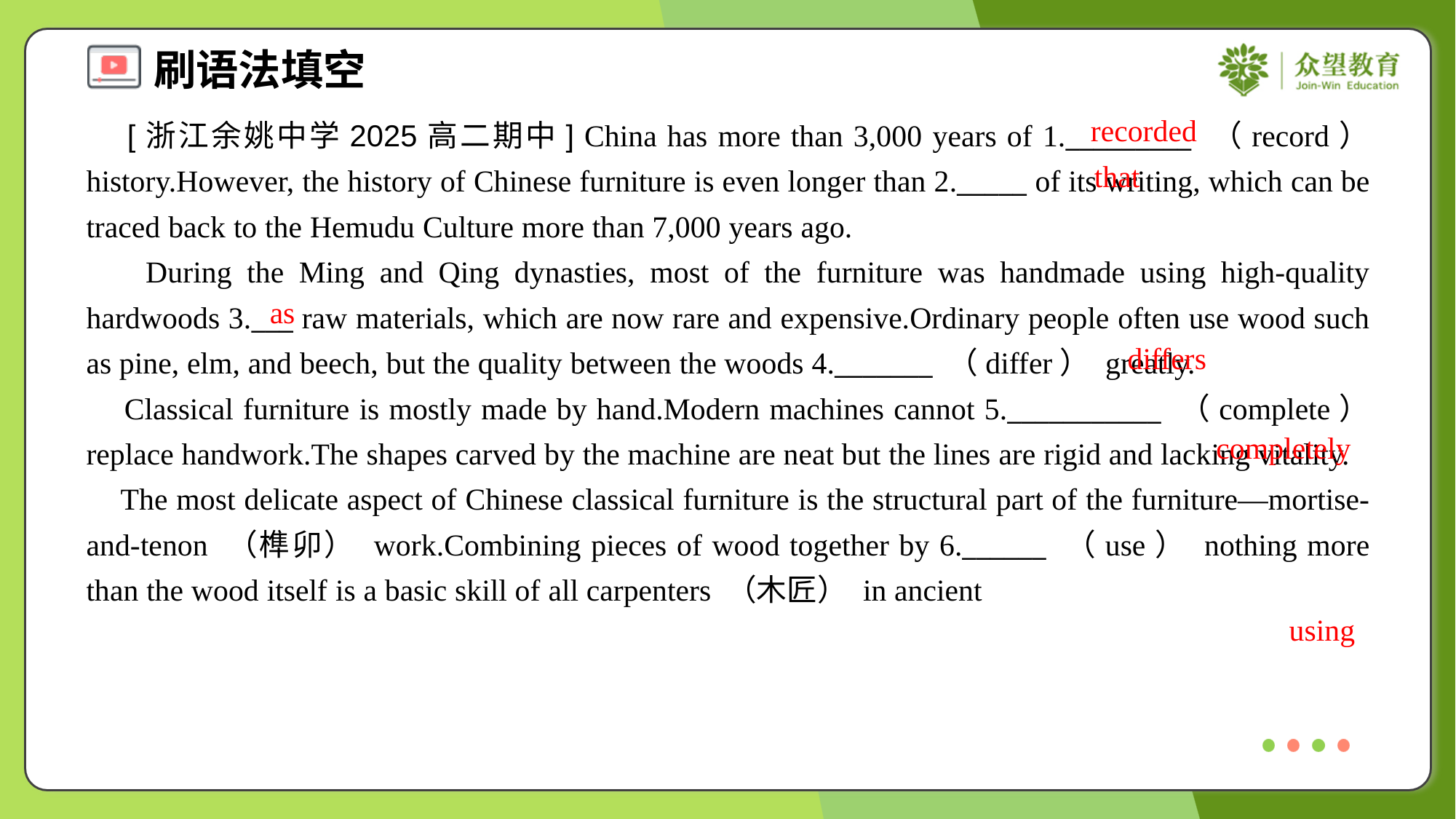

recorded
    [浙江余姚中学2025高二期中] China has more than 3,000 years of 1._________ （record） history.However, the history of Chinese furniture is even longer than 2._____ of its writing, which can be traced back to the Hemudu Culture more than 7,000 years ago.
    During the Ming and Qing dynasties, most of the furniture was handmade using high-quality hardwoods 3.___ raw materials, which are now rare and expensive.Ordinary people often use wood such as pine, elm, and beech, but the quality between the woods 4._______ （differ） greatly.
    Classical furniture is mostly made by hand.Modern machines cannot 5.___________ （complete） replace handwork.The shapes carved by the machine are neat but the lines are rigid and lacking vitality.
    The most delicate aspect of Chinese classical furniture is the structural part of the furniture—mortise-and-tenon （榫卯） work.Combining pieces of wood together by 6.______ （use） nothing more than the wood itself is a basic skill of all carpenters （木匠） in ancient
that
as
differs
completely
using